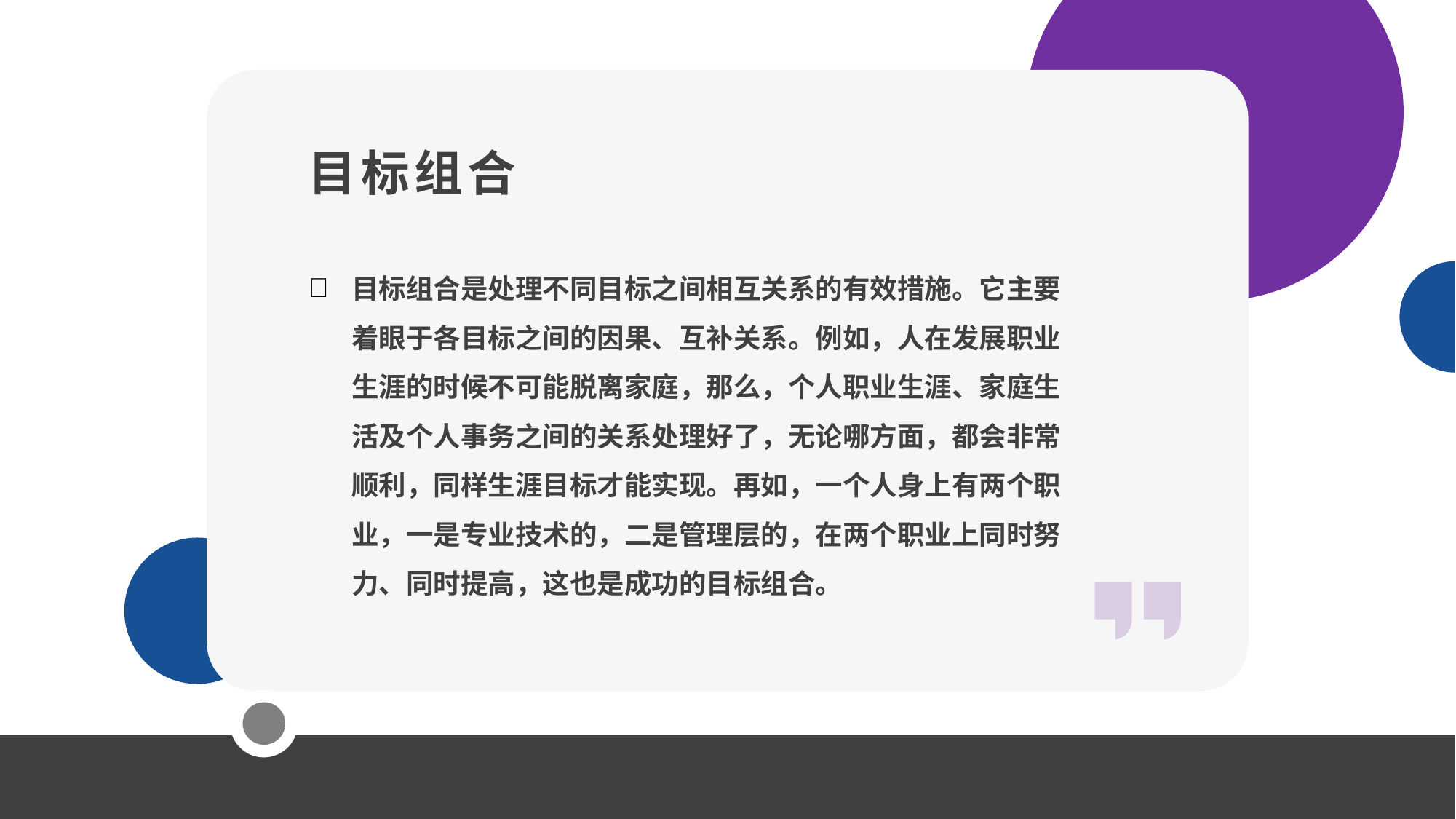

目标组合
目标组合是处理不同目标之间相互关系的有效措施。它主要着眼于各目标之间的因果、互补关系。例如，人在发展职业生涯的时候不可能脱离家庭，那么，个人职业生涯、家庭生活及个人事务之间的关系处理好了，无论哪方面，都会非常顺利，同样生涯目标才能实现。再如，一个人身上有两个职业，一是专业技术的，二是管理层的，在两个职业上同时努力、同时提高，这也是成功的目标组合。